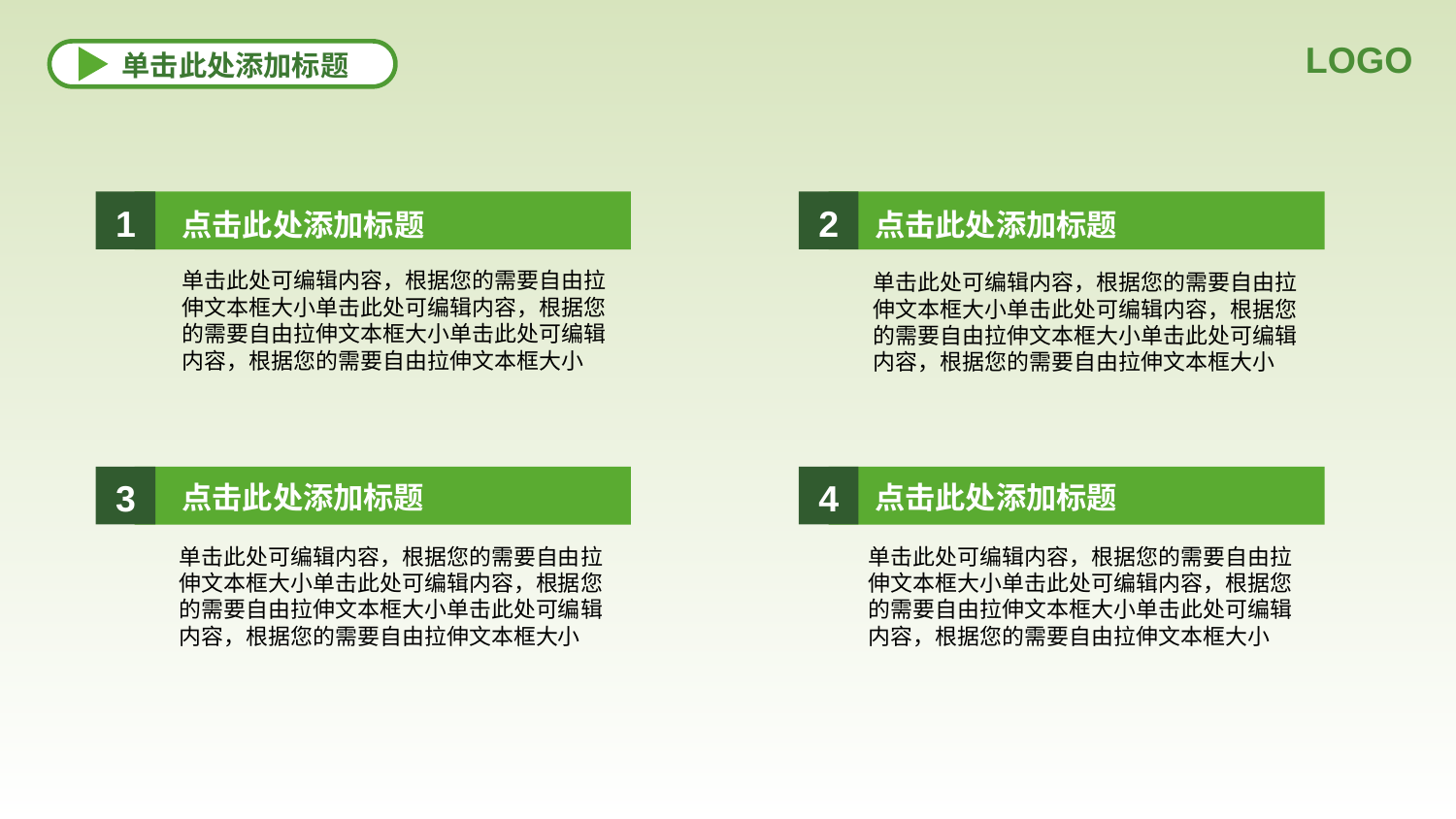

LOGO
单击此处添加标题

X

1
点击此处添加标题
单击此处可编辑内容，根据您的需要自由拉伸文本框大小单击此处可编辑内容，根据您的需要自由拉伸文本框大小单击此处可编辑内容，根据您的需要自由拉伸文本框大小

2
点击此处添加标题
单击此处可编辑内容，根据您的需要自由拉伸文本框大小单击此处可编辑内容，根据您的需要自由拉伸文本框大小单击此处可编辑内容，根据您的需要自由拉伸文本框大小

3
点击此处添加标题
单击此处可编辑内容，根据您的需要自由拉伸文本框大小单击此处可编辑内容，根据您的需要自由拉伸文本框大小单击此处可编辑内容，根据您的需要自由拉伸文本框大小

4
点击此处添加标题
单击此处可编辑内容，根据您的需要自由拉伸文本框大小单击此处可编辑内容，根据您的需要自由拉伸文本框大小单击此处可编辑内容，根据您的需要自由拉伸文本框大小